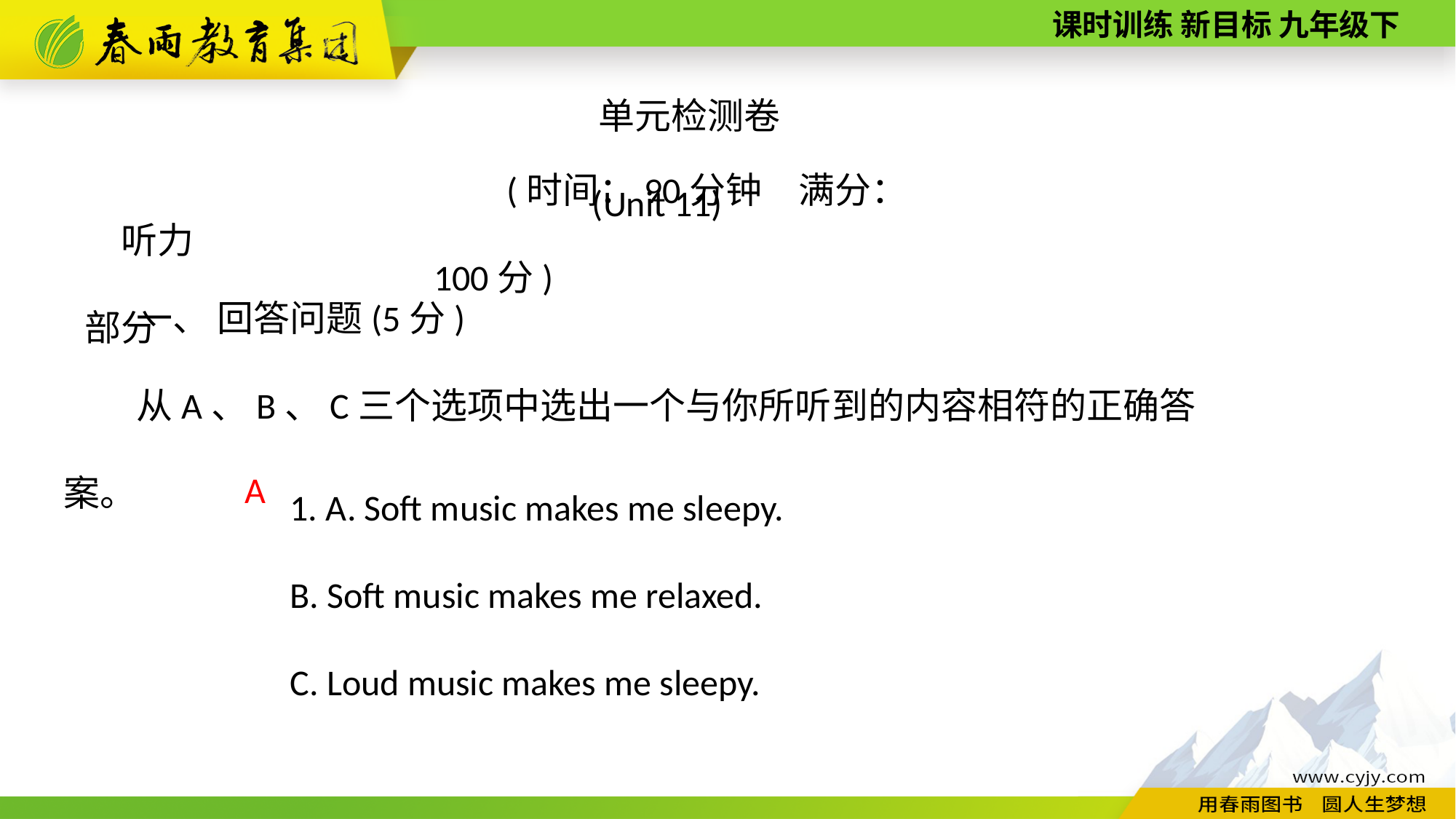

单元检测卷(Unit 11)
(时间：90分钟　满分：100分)
听力部分
一、 回答问题(5分)
从A、B、C三个选项中选出一个与你所听到的内容相符的正确答案。
1. A. Soft music makes me sleepy.
B. Soft music makes me relaxed.
C. Loud music makes me sleepy.
A